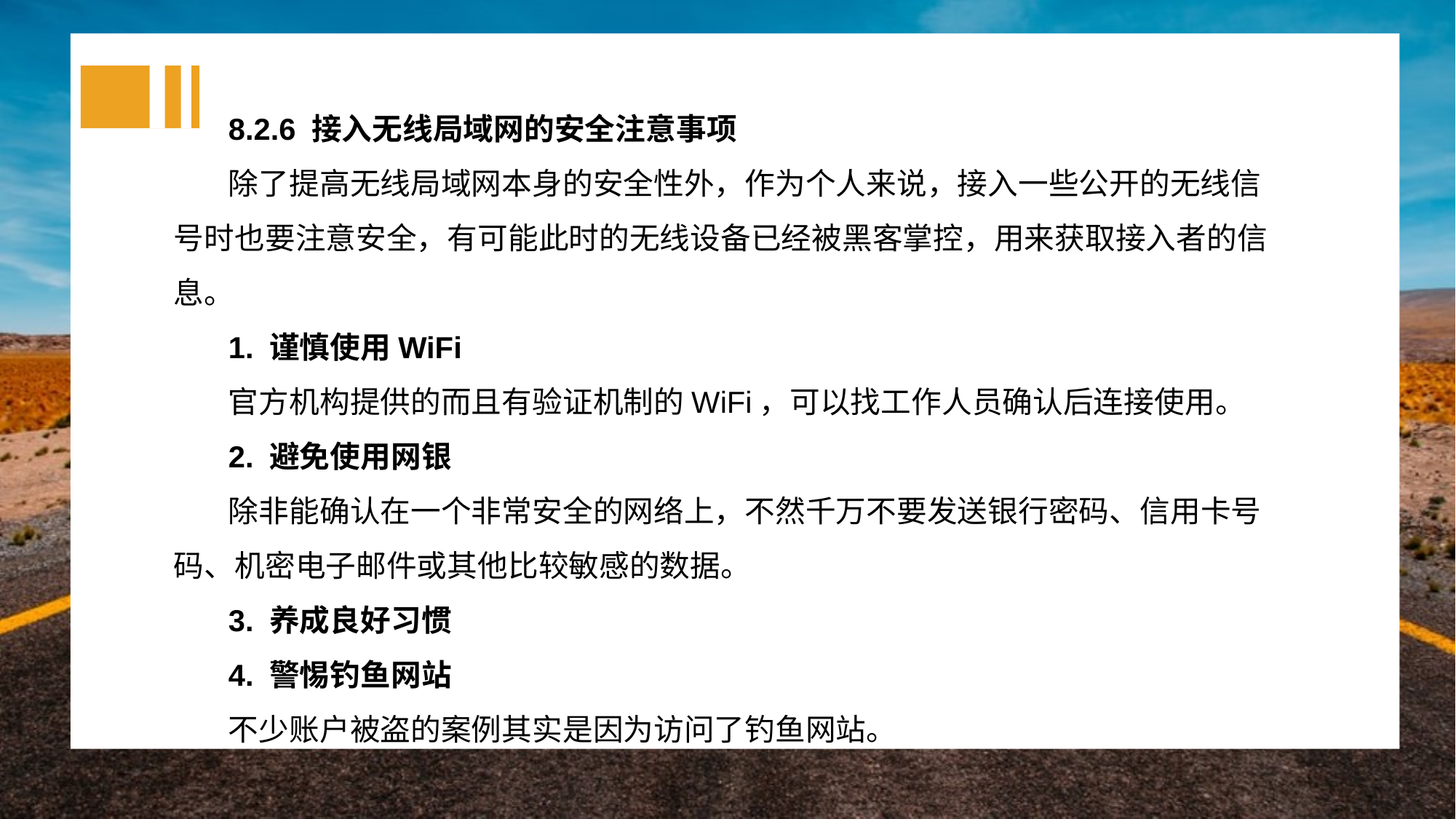

8.2.6 接入无线局域网的安全注意事项
除了提高无线局域网本身的安全性外，作为个人来说，接入一些公开的无线信号时也要注意安全，有可能此时的无线设备已经被黑客掌控，用来获取接入者的信息。
1. 谨慎使用WiFi
官方机构提供的而且有验证机制的WiFi，可以找工作人员确认后连接使用。
2. 避免使用网银
除非能确认在一个非常安全的网络上，不然千万不要发送银行密码、信用卡号码、机密电子邮件或其他比较敏感的数据。
3. 养成良好习惯
4. 警惕钓鱼网站
不少账户被盗的案例其实是因为访问了钓鱼网站。